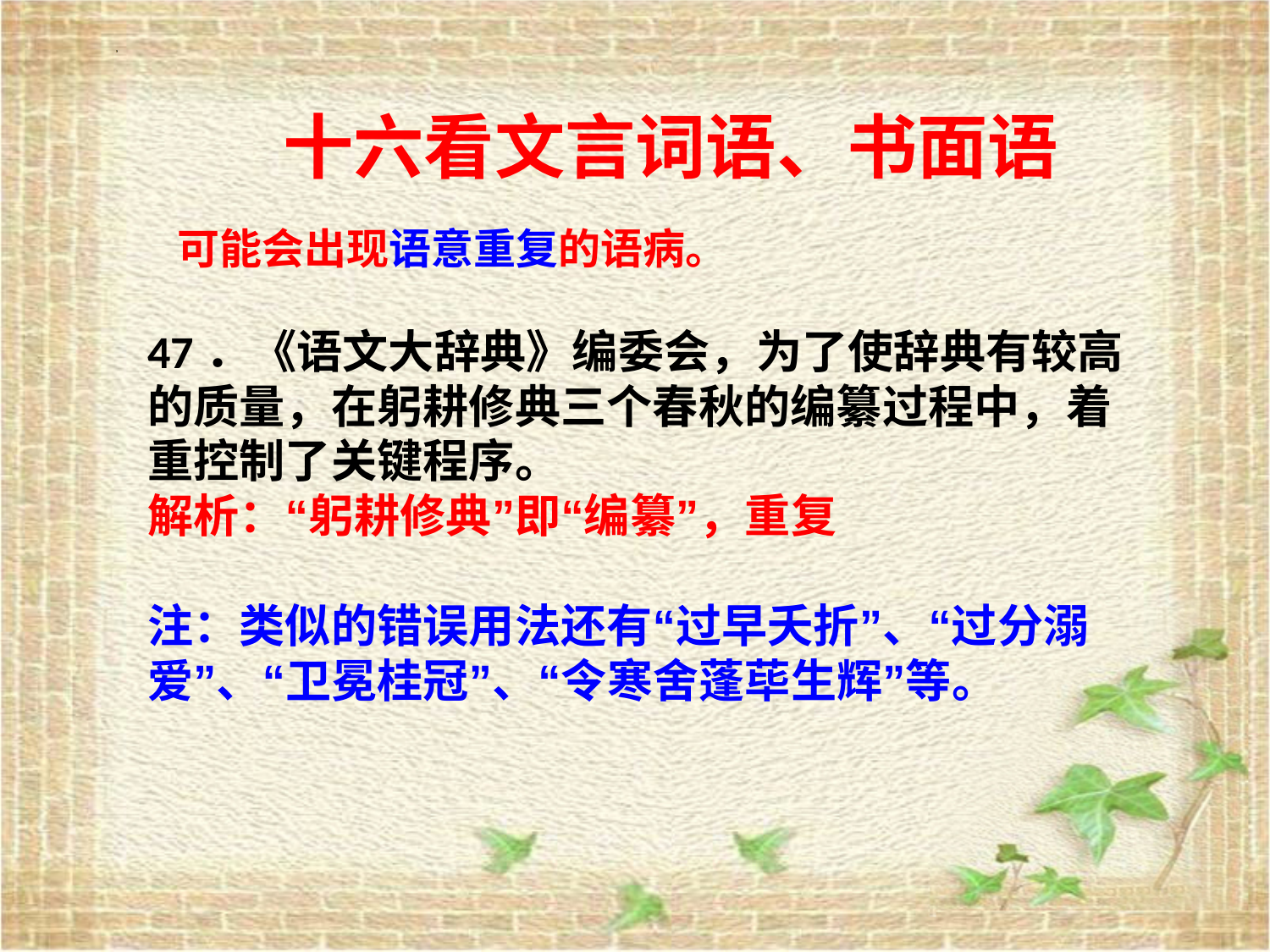

十六看文言词语、书面语
可能会出现语意重复的语病。
47．《语文大辞典》编委会，为了使辞典有较高的质量，在躬耕修典三个春秋的编纂过程中，着重控制了关键程序。
解析：“躬耕修典”即“编纂”，重复

注：类似的错误用法还有“过早夭折”、“过分溺爱”、“卫冕桂冠”、“令寒舍蓬荜生辉”等。